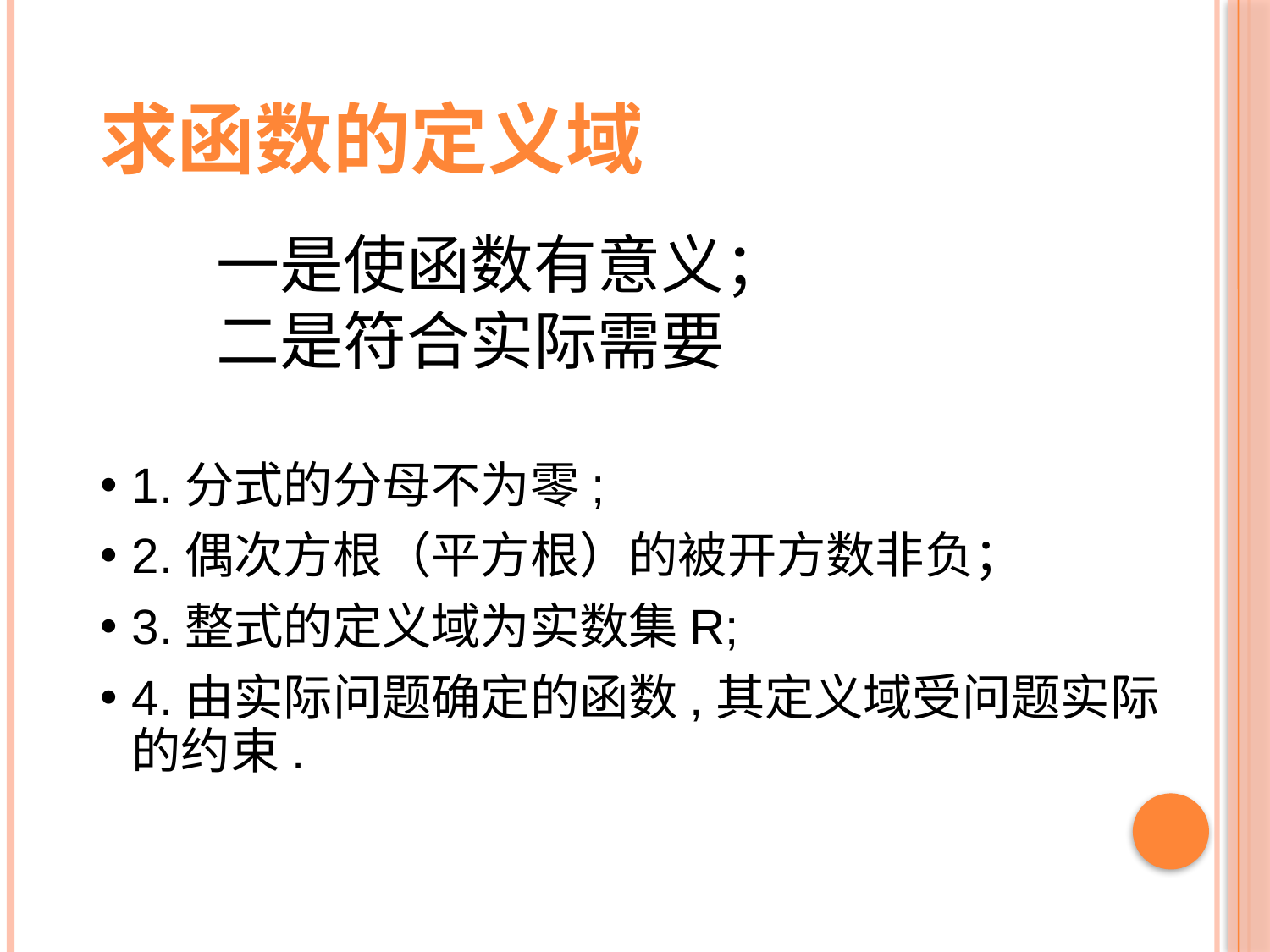

求函数的定义域
一是使函数有意义；
二是符合实际需要
1.分式的分母不为零;
2.偶次方根（平方根）的被开方数非负；
3.整式的定义域为实数集R;
4.由实际问题确定的函数,其定义域受问题实际的约束.